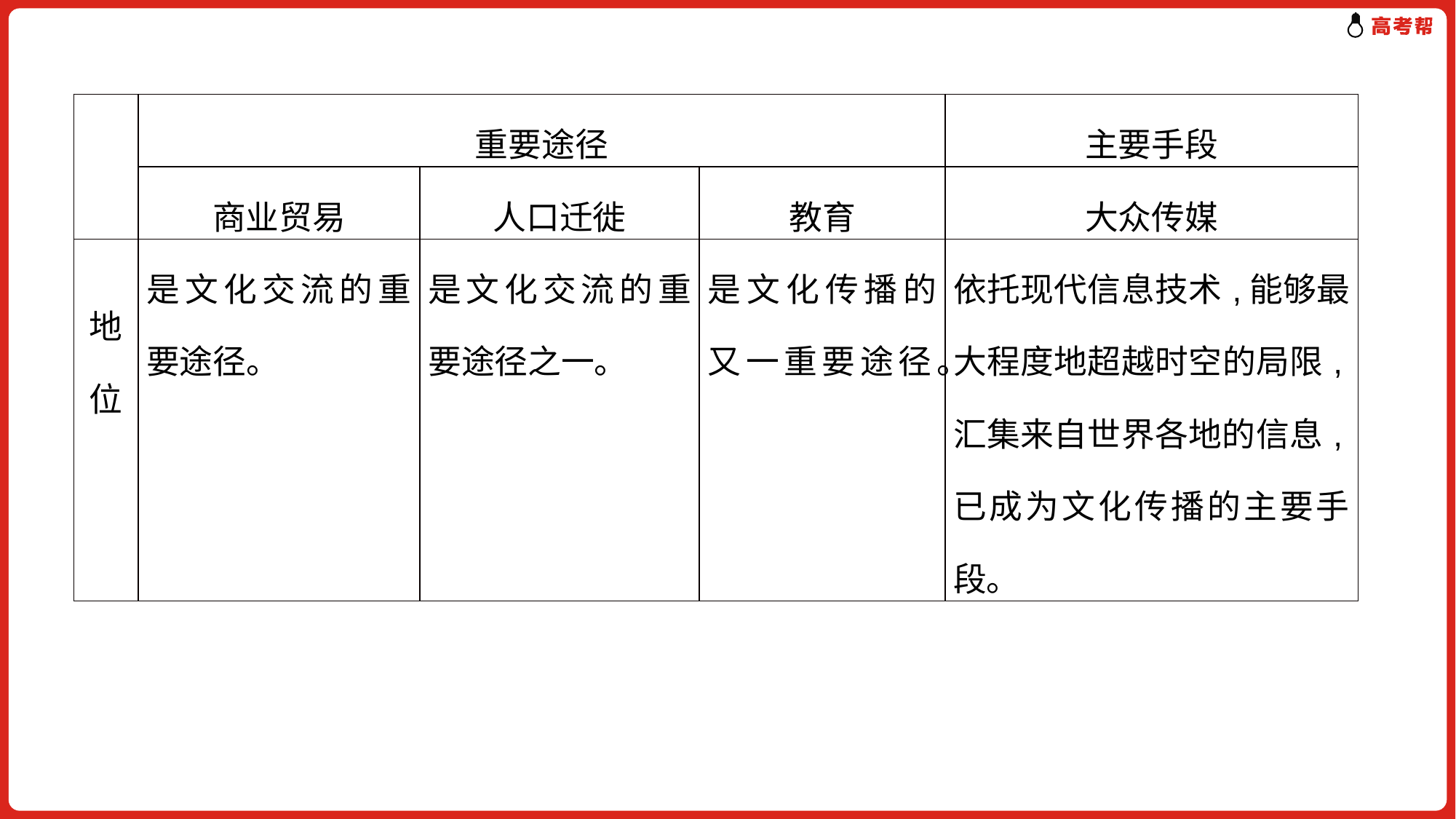

|  | 重要途径 |  |  | 主要手段 |
| --- | --- | --- | --- | --- |
|  | 商业贸易 | 人口迁徙 | 教育 | 大众传媒 |
| 地位 | 是文化交流的重要途径。 | 是文化交流的重要途径之一。 | 是文化传播的又一重要途径。 | 依托现代信息技术,能够最大程度地超越时空的局限,汇集来自世界各地的信息,已成为文化传播的主要手段。 |